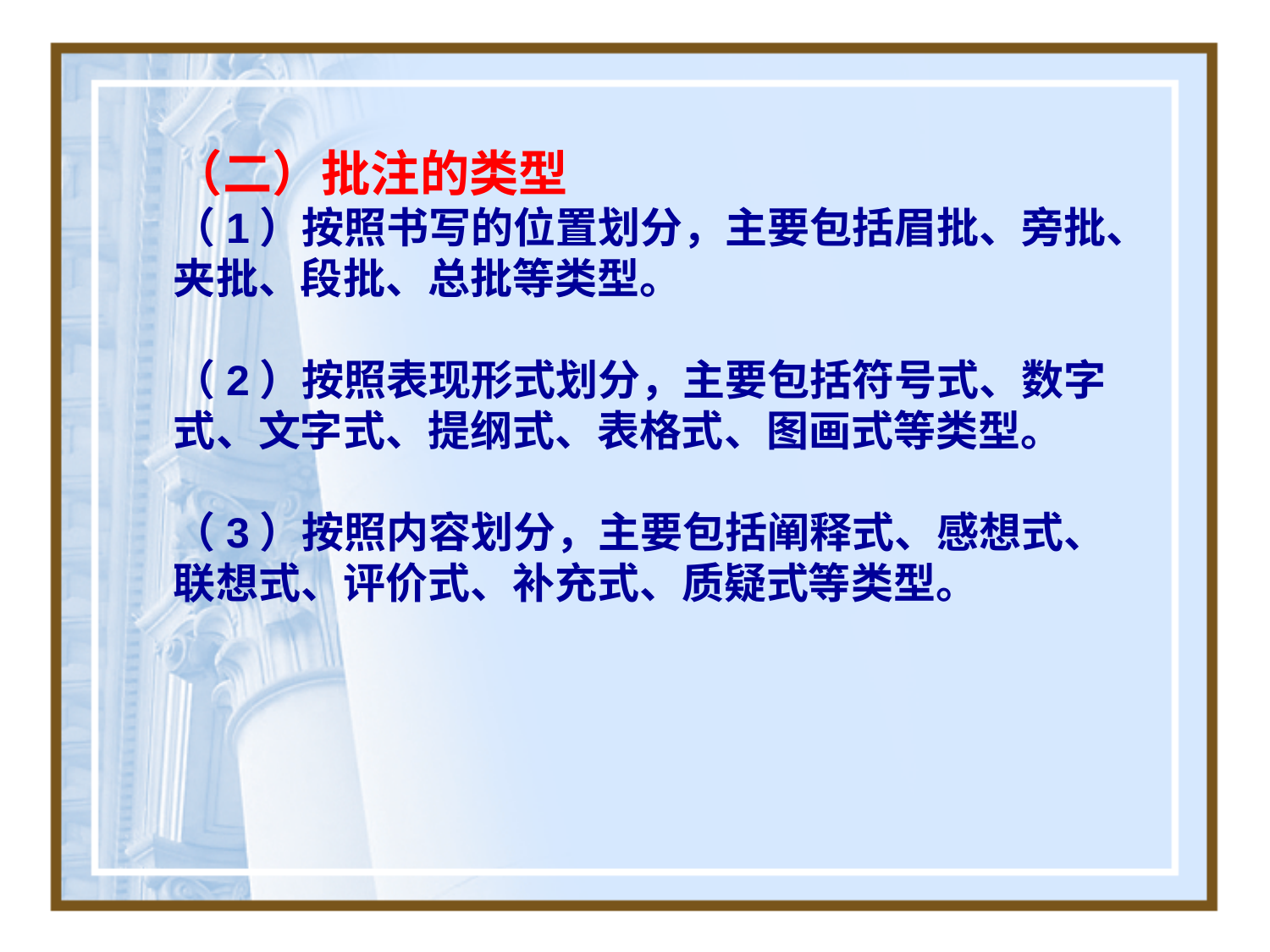

（二）批注的类型
（1）按照书写的位置划分，主要包括眉批、旁批、夹批、段批、总批等类型。

（2）按照表现形式划分，主要包括符号式、数字式、文字式、提纲式、表格式、图画式等类型。

（3）按照内容划分，主要包括阐释式、感想式、联想式、评价式、补充式、质疑式等类型。